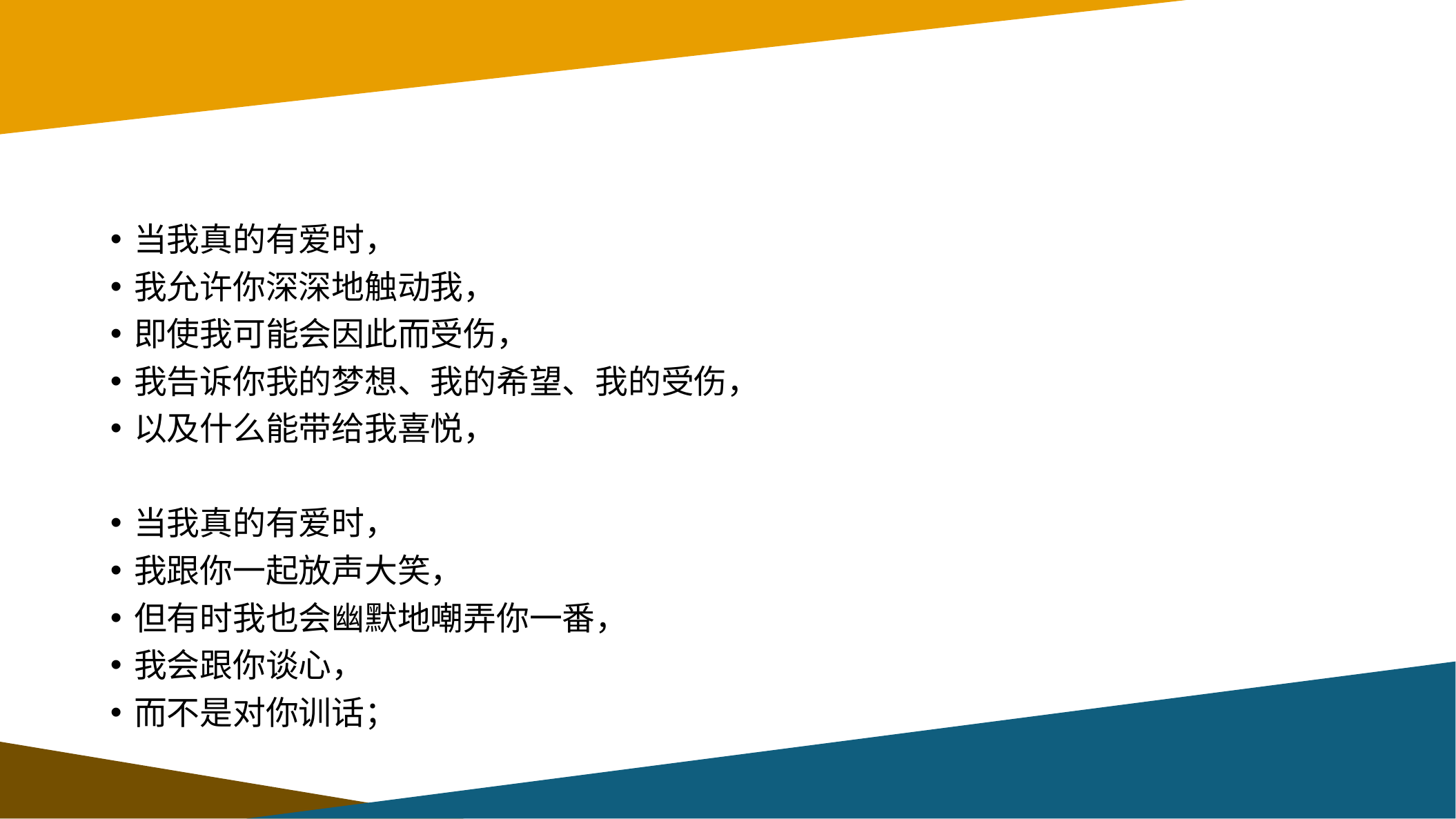

#
当我真的有爱时，
我允许你深深地触动我，
即使我可能会因此而受伤，
我告诉你我的梦想、我的希望、我的受伤，
以及什么能带给我喜悦，

当我真的有爱时，
我跟你一起放声大笑，
但有时我也会幽默地嘲弄你一番，
我会跟你谈心，
而不是对你训话；